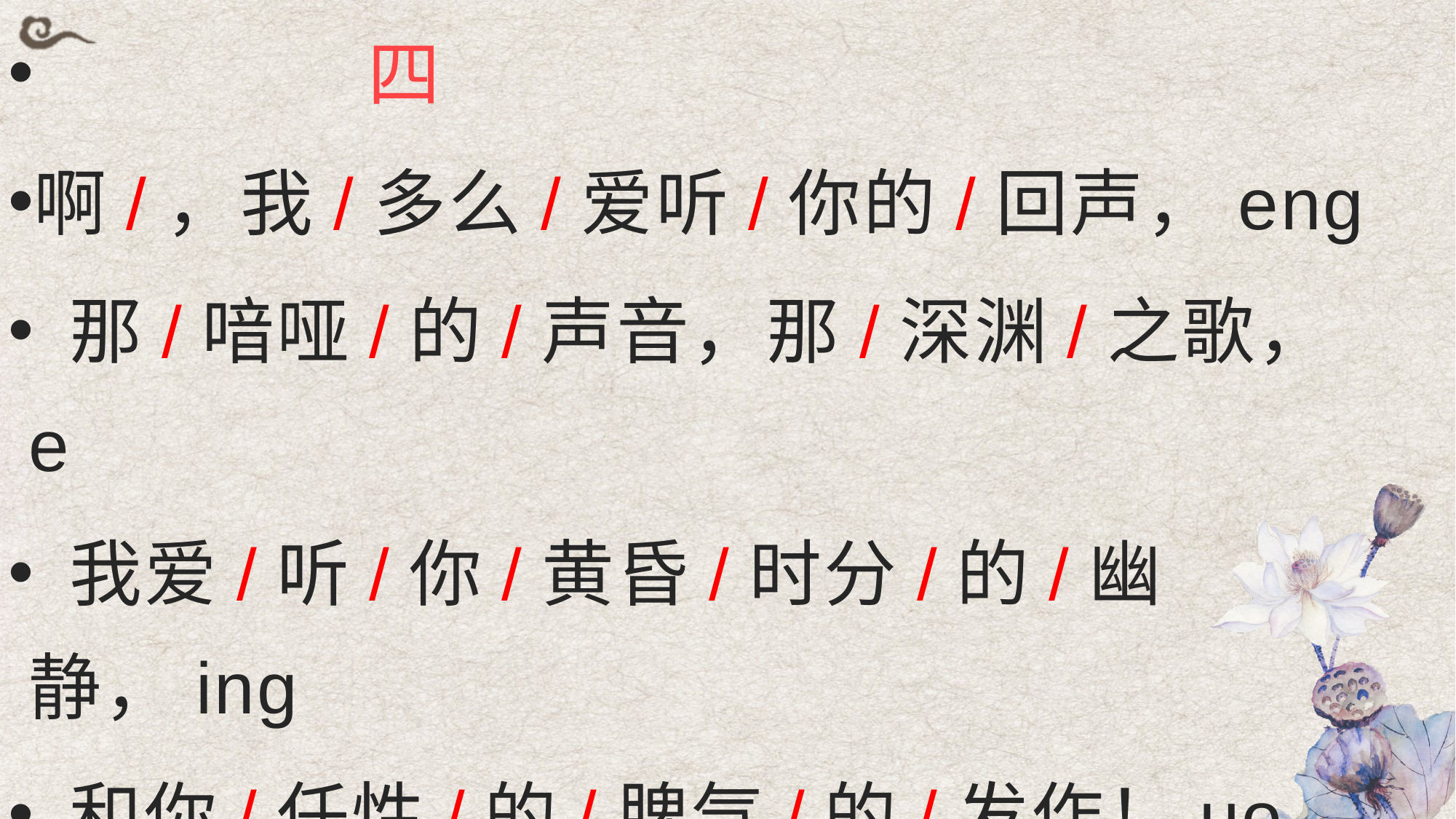

四
啊/，我/多么/爱听/你的/回声，eng
 那/喑哑/的/声音，那/深渊/之歌，e
 我爱/听/你/黄昏/时分/的/幽静，ing
 和你/任性/的/脾气/的/发作！uo
#